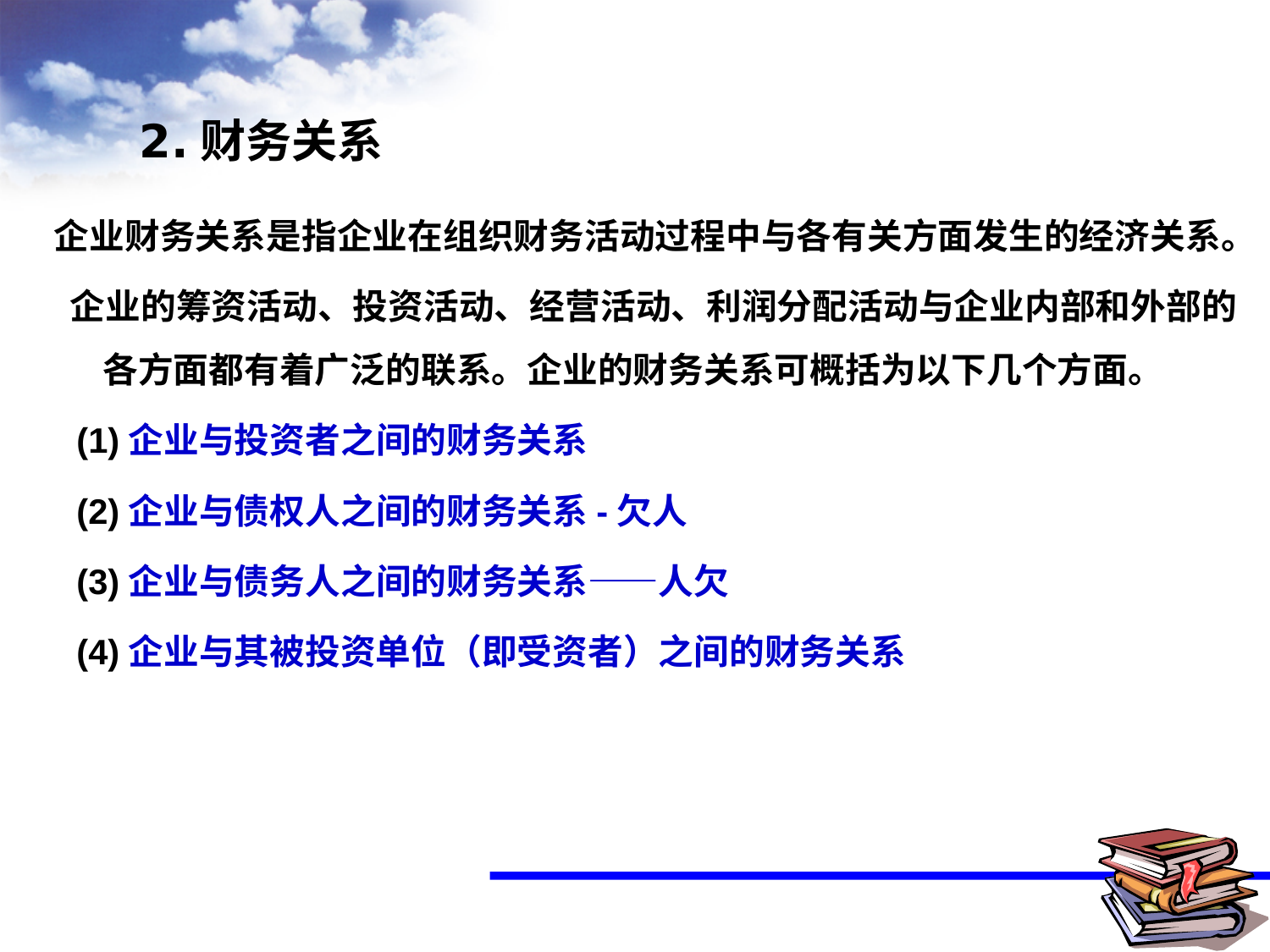

2.财务关系
 企业财务关系是指企业在组织财务活动过程中与各有关方面发生的经济关系。
   企业的筹资活动、投资活动、经营活动、利润分配活动与企业内部和外部的各方面都有着广泛的联系。企业的财务关系可概括为以下几个方面。
    (1)企业与投资者之间的财务关系
    (2)企业与债权人之间的财务关系-欠人
    (3)企业与债务人之间的财务关系——人欠
    (4)企业与其被投资单位（即受资者）之间的财务关系